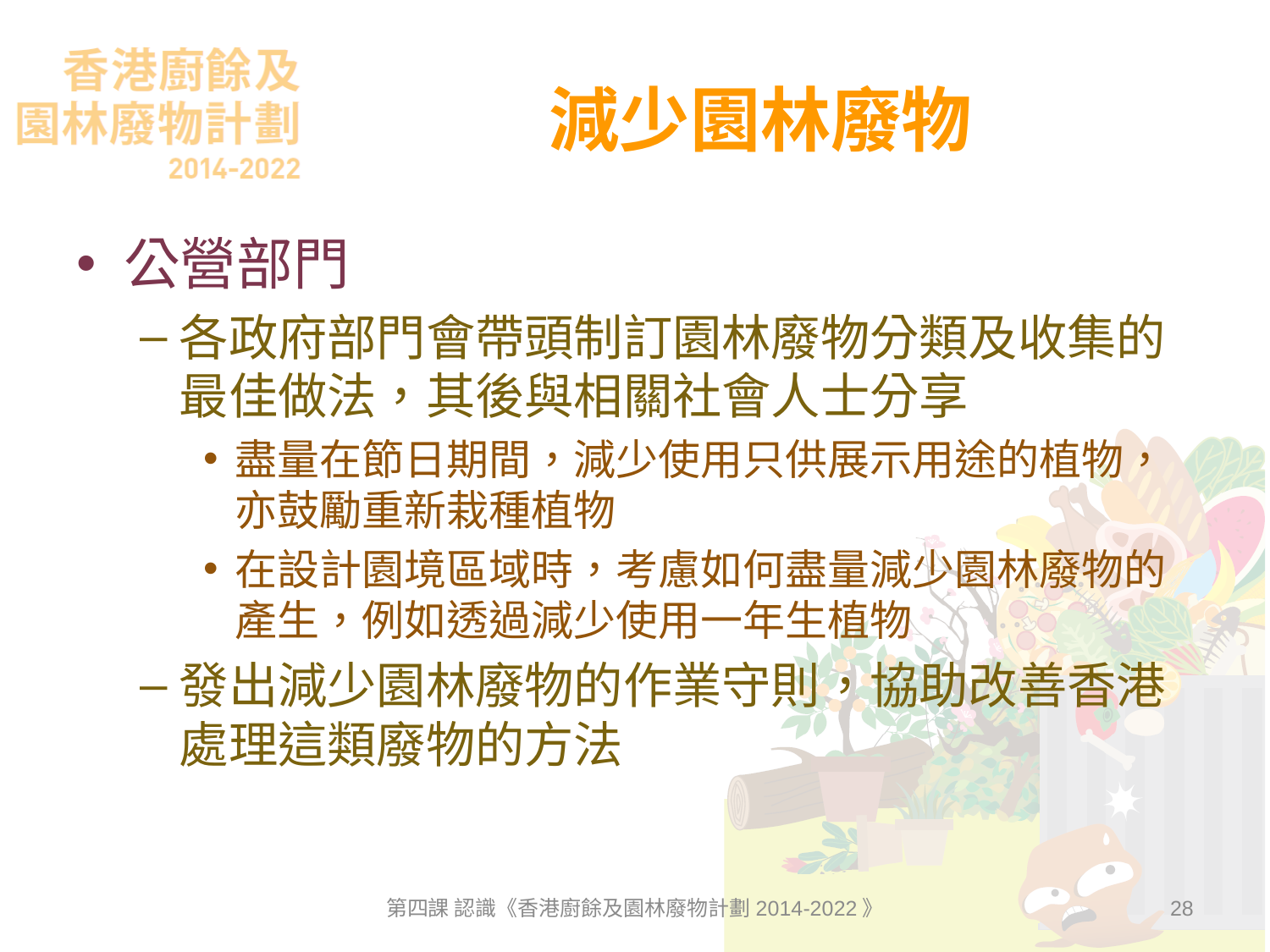

# 減少園林廢物
公營部門
各政府部門會帶頭制訂園林廢物分類及收集的最佳做法，其後與相關社會人士分享
盡量在節日期間，減少使用只供展示用途的植物，亦鼓勵重新栽種植物
在設計園境區域時，考慮如何盡量減少園林廢物的產生，例如透過減少使用一年生植物
發出減少園林廢物的作業守則，協助改善香港處理這類廢物的方法

第四課 認識《香港廚餘及園林廢物計劃2014-2022》
28